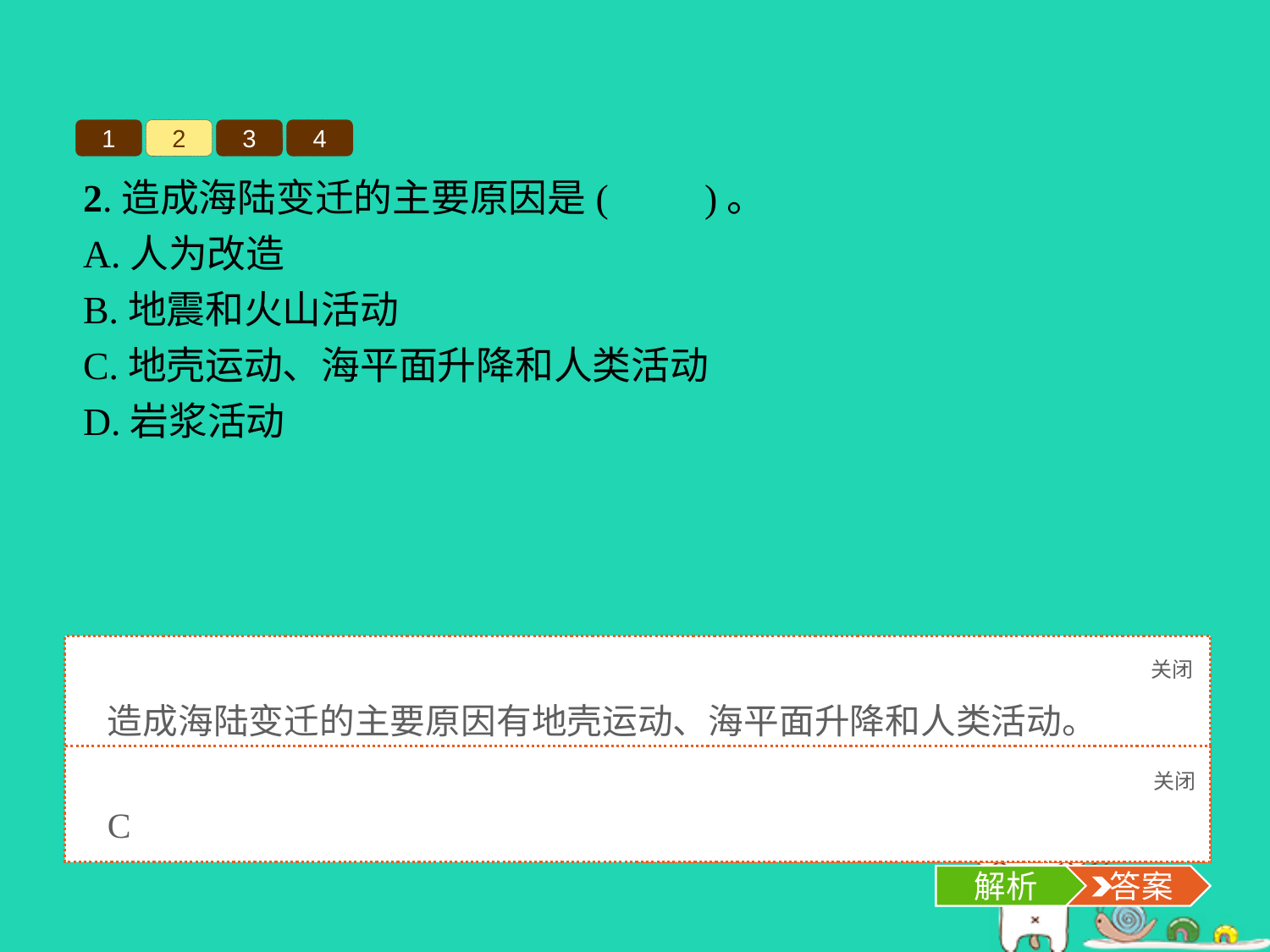

1
2
3
4
2.造成海陆变迁的主要原因是(　　)。
A.人为改造
B.地震和火山活动
C.地壳运动、海平面升降和人类活动
D.岩浆活动

关闭
解析

造成海陆变迁的主要原因有地壳运动、海平面升降和人类活动。

关闭
解析
  答案

C
解析
  答案